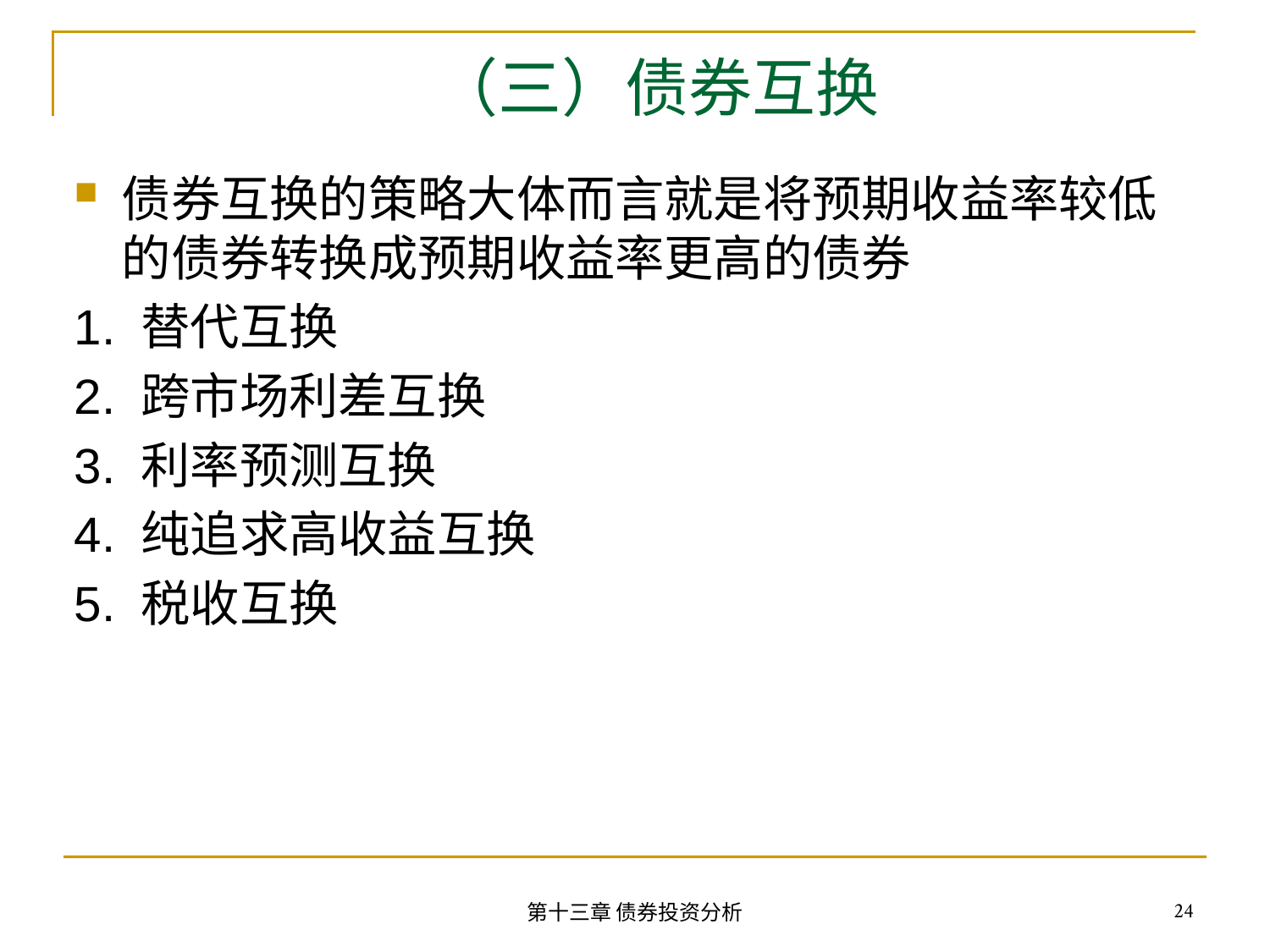

# （三）债券互换

债券互换的策略大体而言就是将预期收益率较低的债券转换成预期收益率更高的债券
1. 替代互换
2. 跨市场利差互换
3. 利率预测互换
4. 纯追求高收益互换
5. 税收互换
24
第十三章 债券投资分析